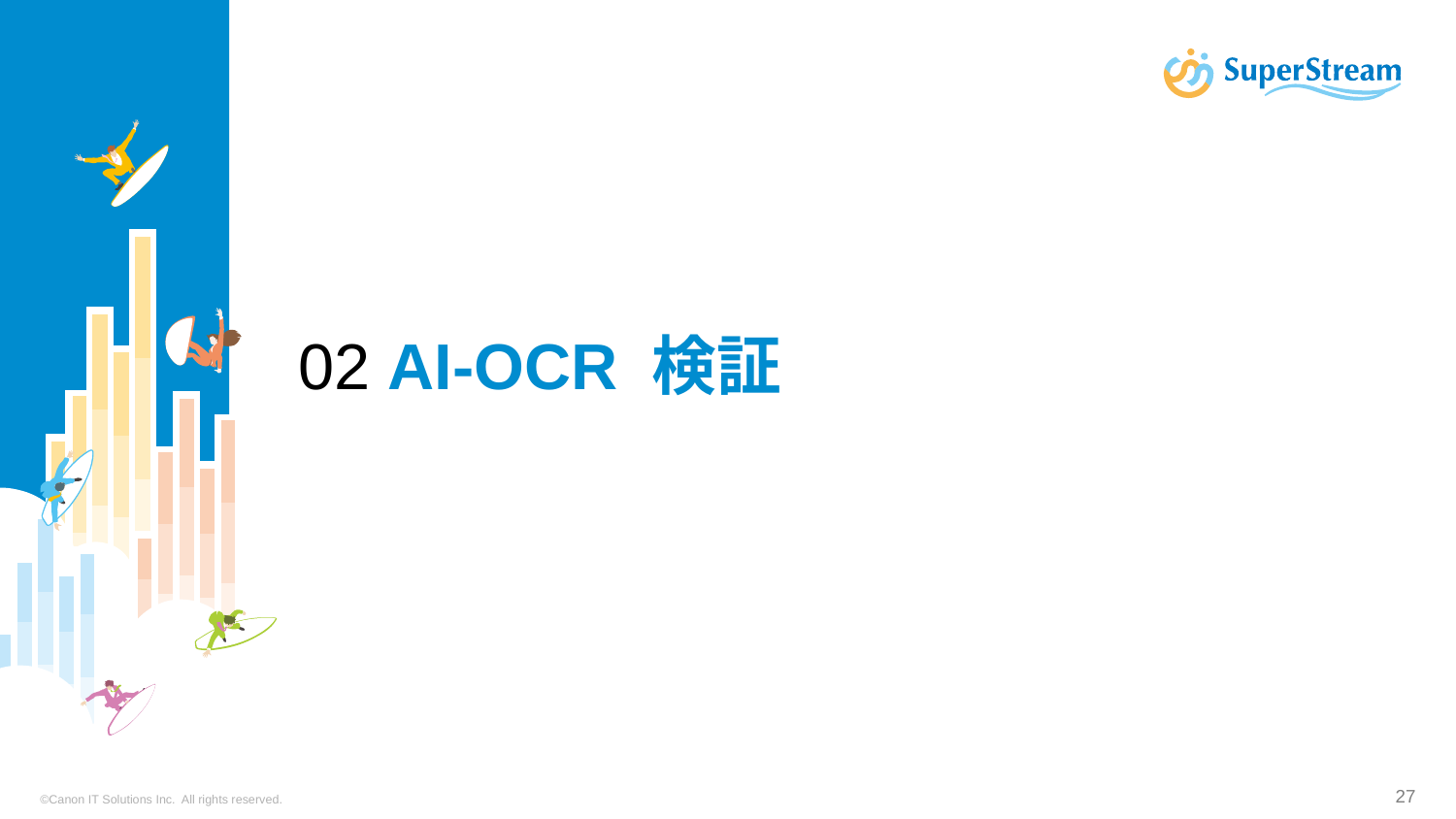

# 02 AI-OCR 検証
©Canon IT Solutions Inc.  All rights reserved.
27